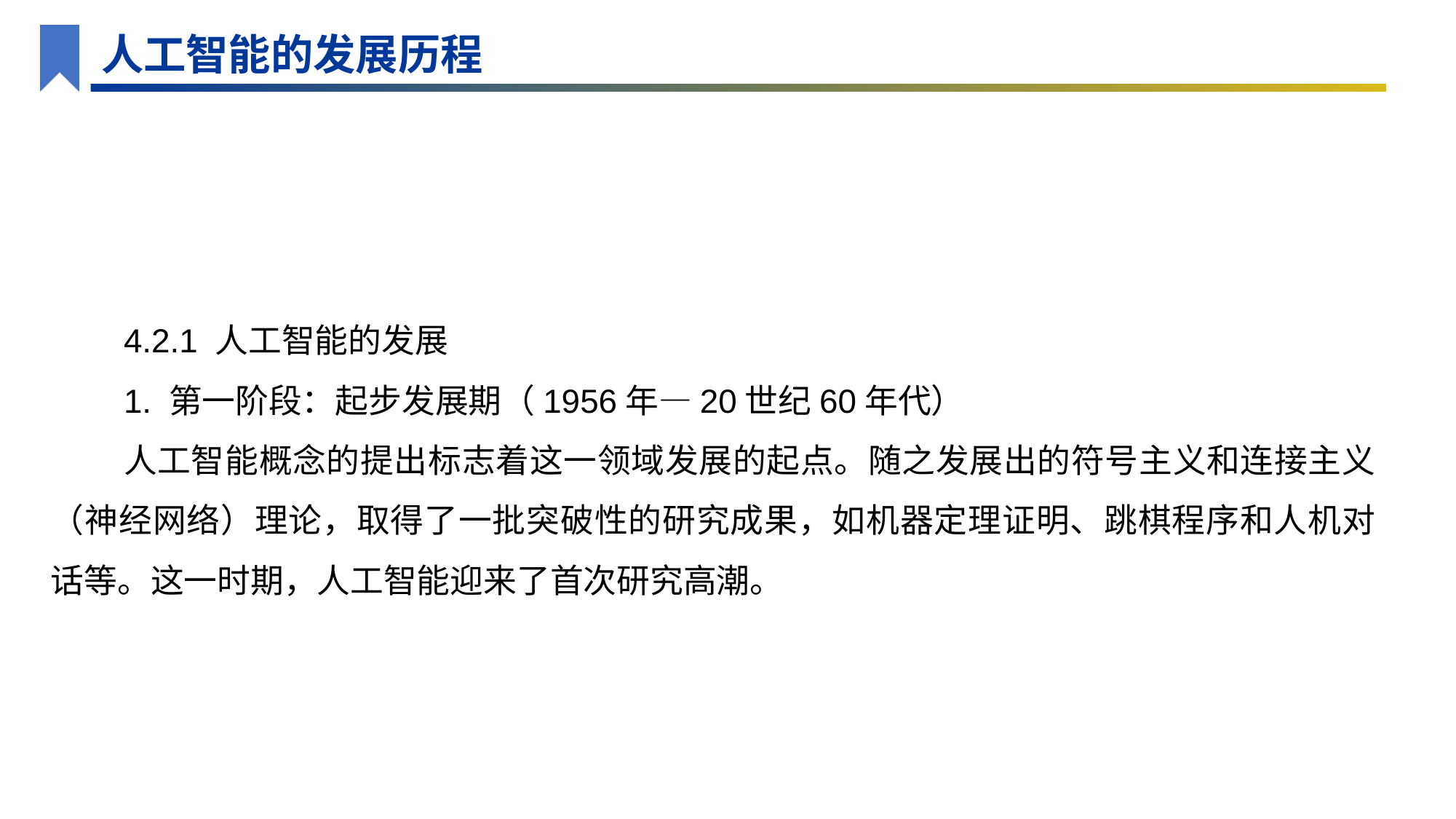

人工智能的发展历程
4.2.1 人工智能的发展
1. 第一阶段：起步发展期（1956年—20世纪60年代）
人工智能概念的提出标志着这一领域发展的起点。随之发展出的符号主义和连接主义（神经网络）理论，取得了一批突破性的研究成果，如机器定理证明、跳棋程序和人机对话等。这一时期，人工智能迎来了首次研究高潮。